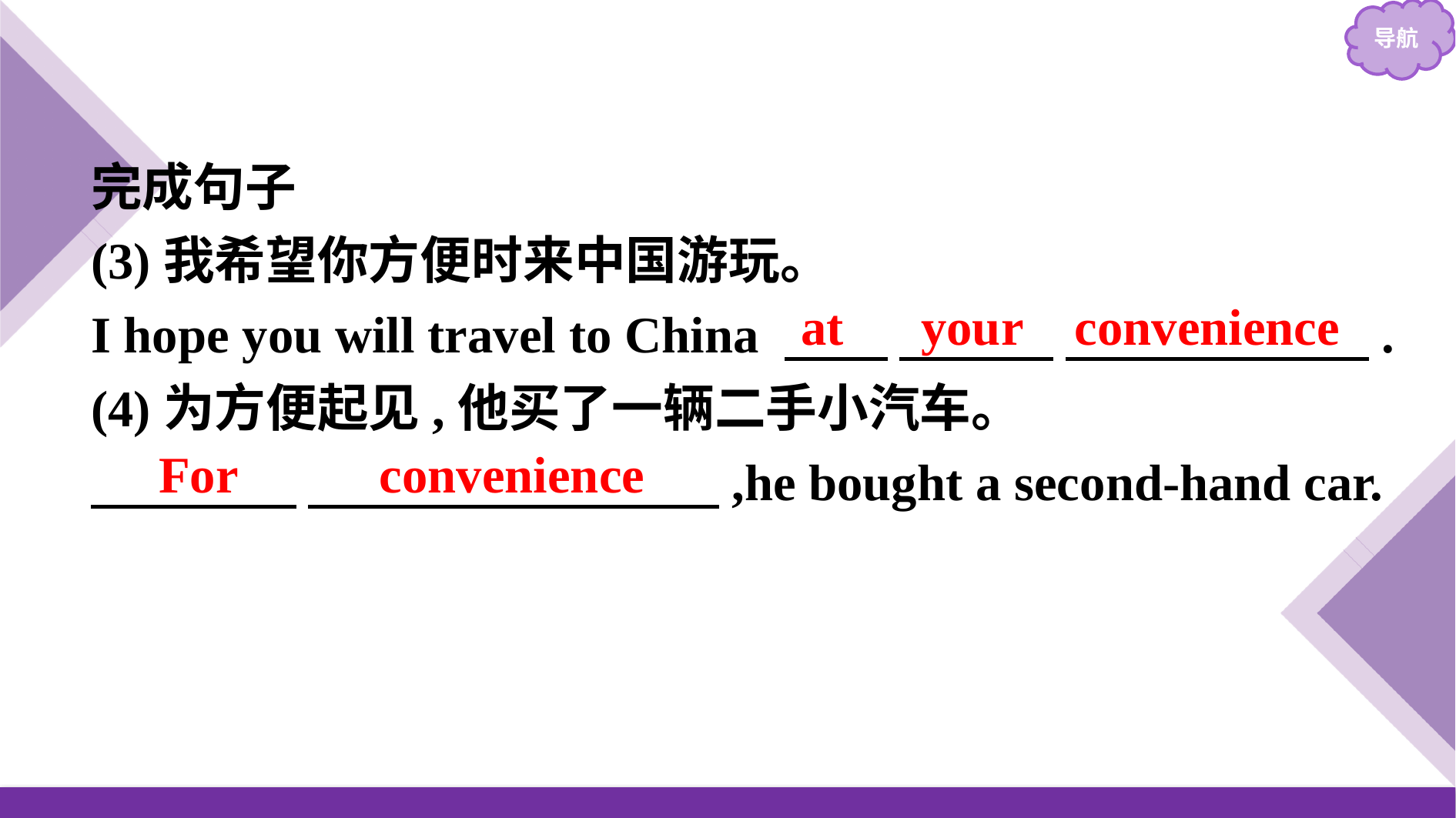

完成句子
(3)我希望你方便时来中国游玩。
I hope you will travel to China 　　 　　　 　 　   　　　.
(4)为方便起见,他买了一辆二手小汽车。
　　　　  　　　　　　　 ,he bought a second-hand car.
at      your    convenience
For           convenience